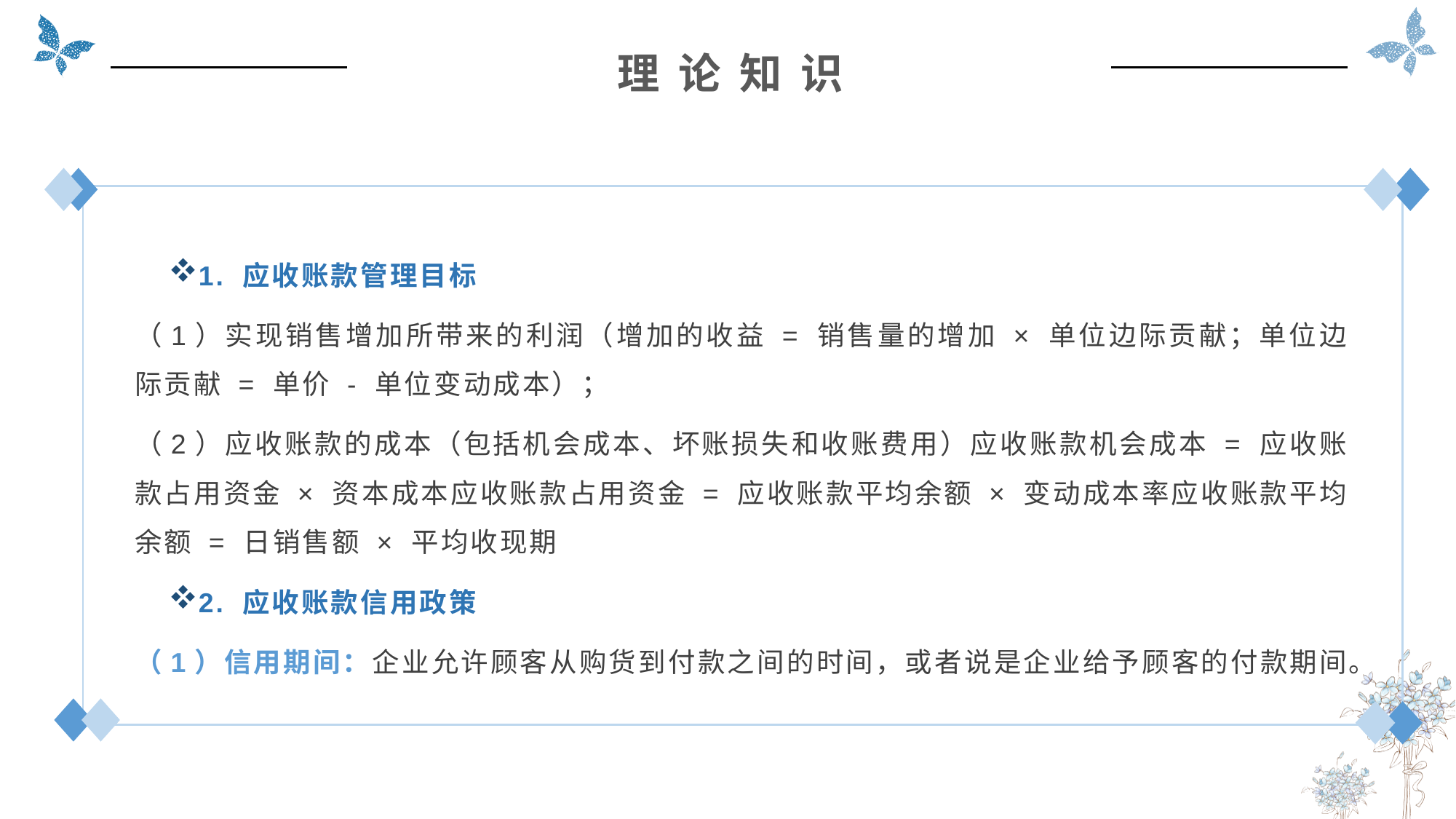

理 论 知 识

1. 应收账款管理目标
（1）实现销售增加所带来的利润（增加的收益 = 销售量的增加 × 单位边际贡献；单位边际贡献 = 单价 - 单位变动成本）；
（2）应收账款的成本（包括机会成本、坏账损失和收账费用）应收账款机会成本 = 应收账款占用资金 × 资本成本应收账款占用资金 = 应收账款平均余额 × 变动成本率应收账款平均余额 = 日销售额 × 平均收现期
2. 应收账款信用政策
（1）信用期间：企业允许顾客从购货到付款之间的时间，或者说是企业给予顾客的付款期间。